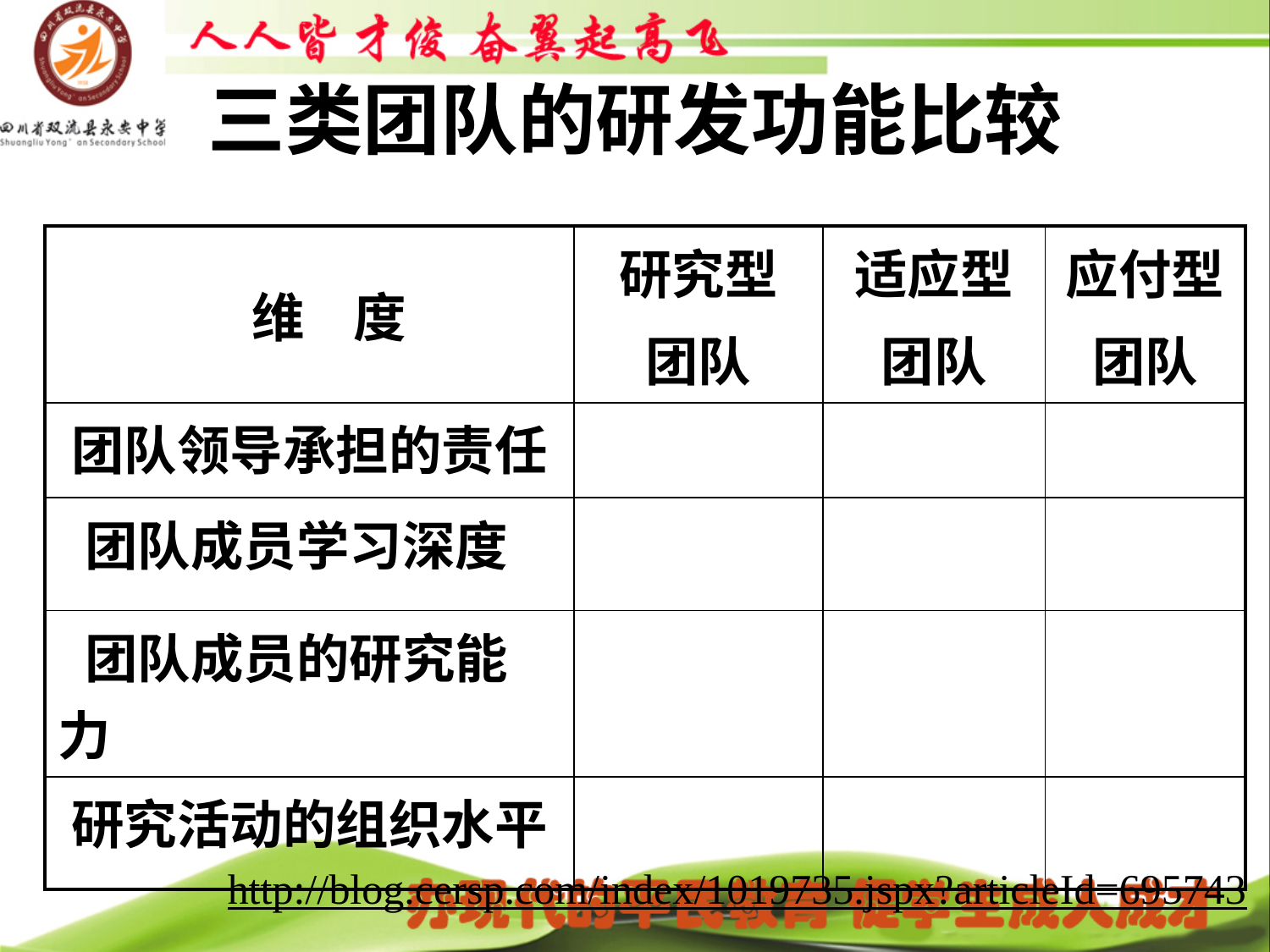

# 三类团队的研发功能比较
| 维 度 | 研究型 团队 | 适应型 团队 | 应付型 团队 |
| --- | --- | --- | --- |
| 团队领导承担的责任 |  |  |  |
| 团队成员学习深度 |  |  |  |
| 团队成员的研究能力 |  |  |  |
| 研究活动的组织水平 |  |  |  |
http://blog.cersp.com/index/1019735.jspx?articleId=695743